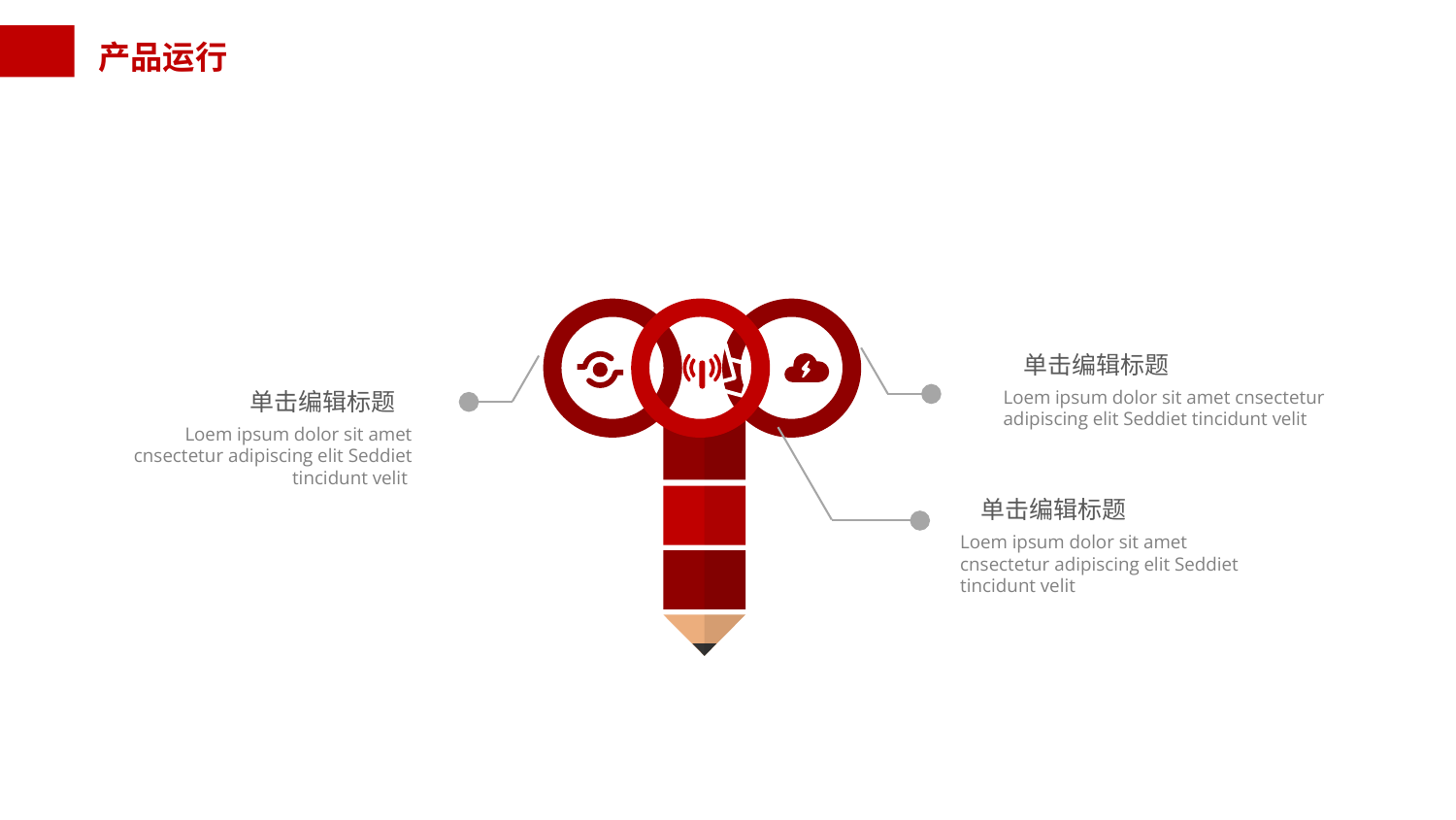

单击编辑标题
Loem ipsum dolor sit amet cnsectetur adipiscing elit Seddiet tincidunt velit

单击编辑标题
Loem ipsum dolor sit amet cnsectetur adipiscing elit Seddiet tincidunt velit

单击编辑标题
Loem ipsum dolor sit amet cnsectetur adipiscing elit Seddiet tincidunt velit